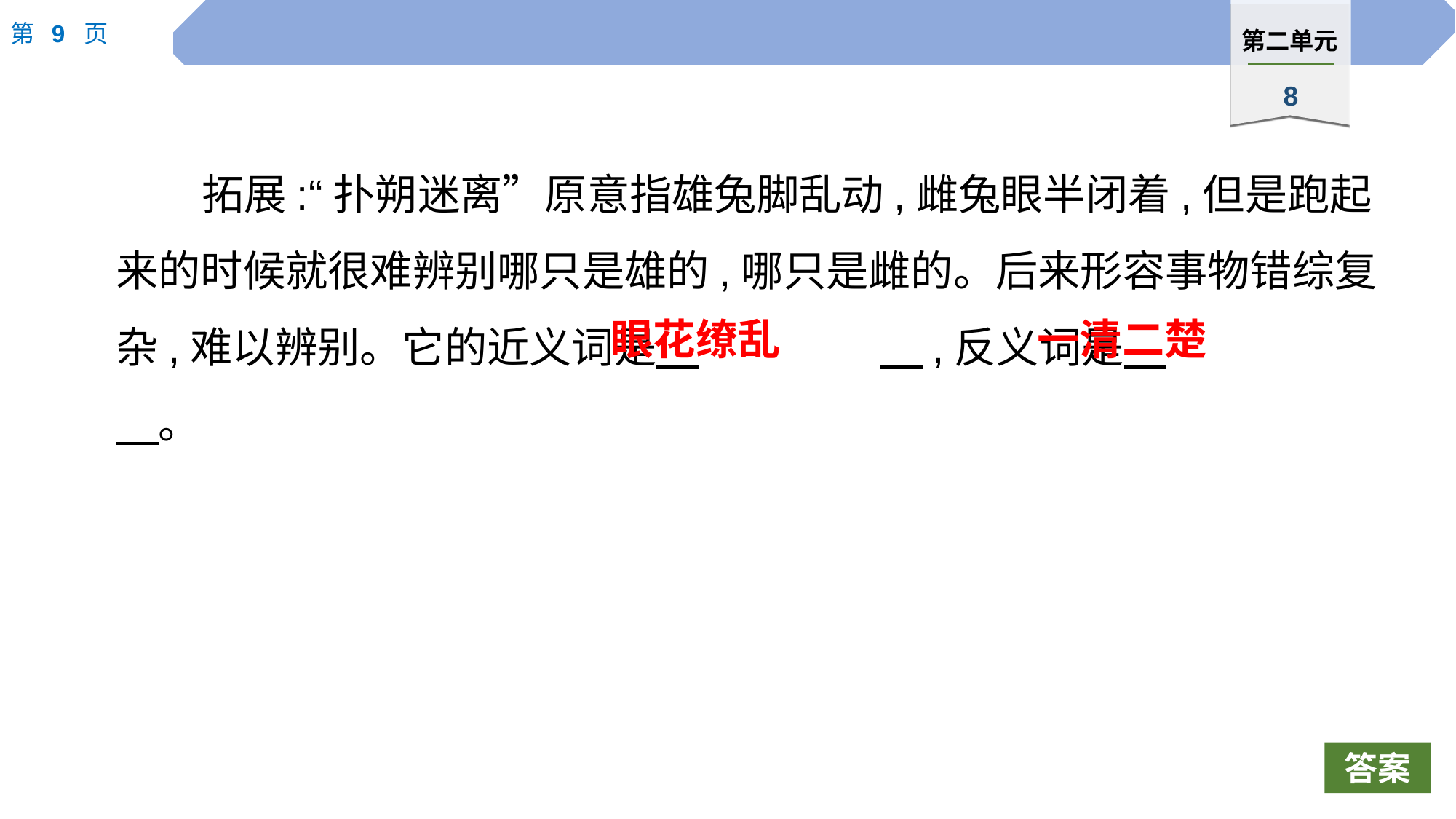

拓展:“扑朔迷离”原意指雄兔脚乱动,雌兔眼半闭着,但是跑起来的时候就很难辨别哪只是雄的,哪只是雌的。后来形容事物错综复杂,难以辨别。它的近义词是　		　,反义词是　		　。
眼花缭乱
一清二楚
答案